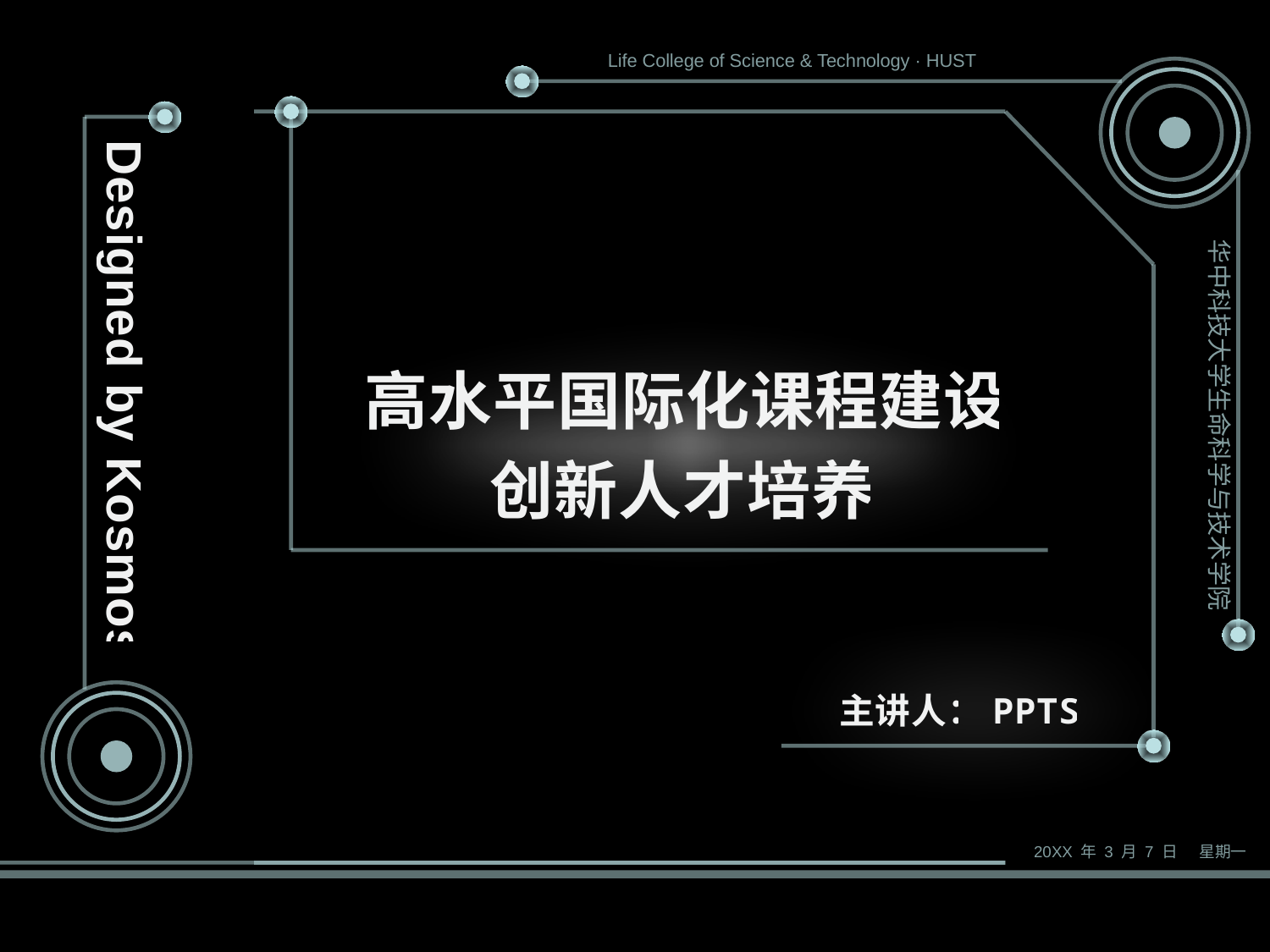

Life College of Science & Technology · HUST

Designed by Kosmos
华中科技大学生命科学与技术学院

高水平国际化课程建设
创新人才培养

主讲人：PPTS

20XX 年 3 月 7 日      星期一